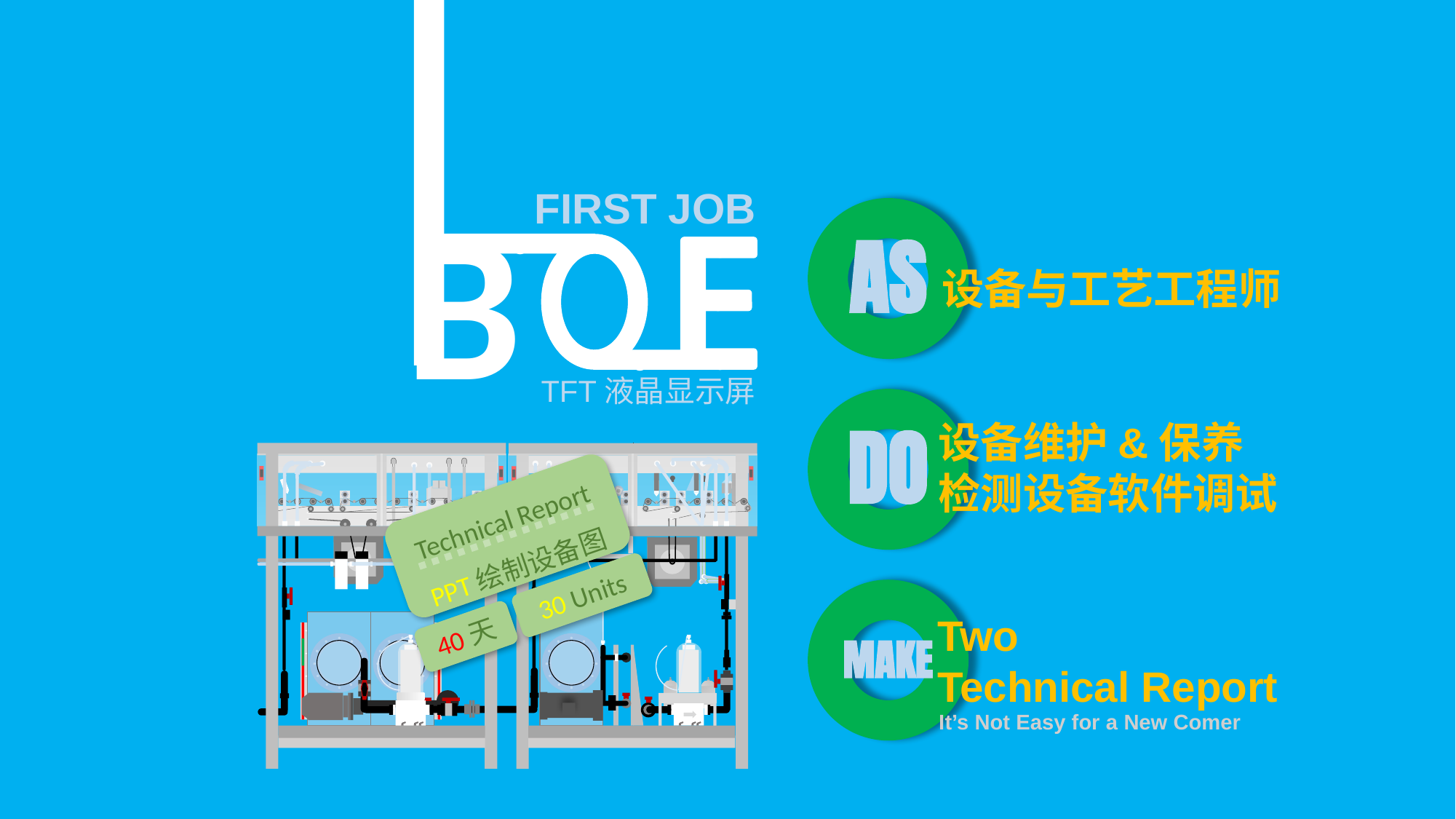

C
FIRST JOB

AS
B
C

C
设备与工艺工程师
C
C
C
C
TFT液晶显示屏

DO
设备维护&保养
检测设备软件调试

Technical Report
PPT绘制设备图
30 Units

MAKE
40天
Two
Technical Report
It’s Not Easy for a New Comer